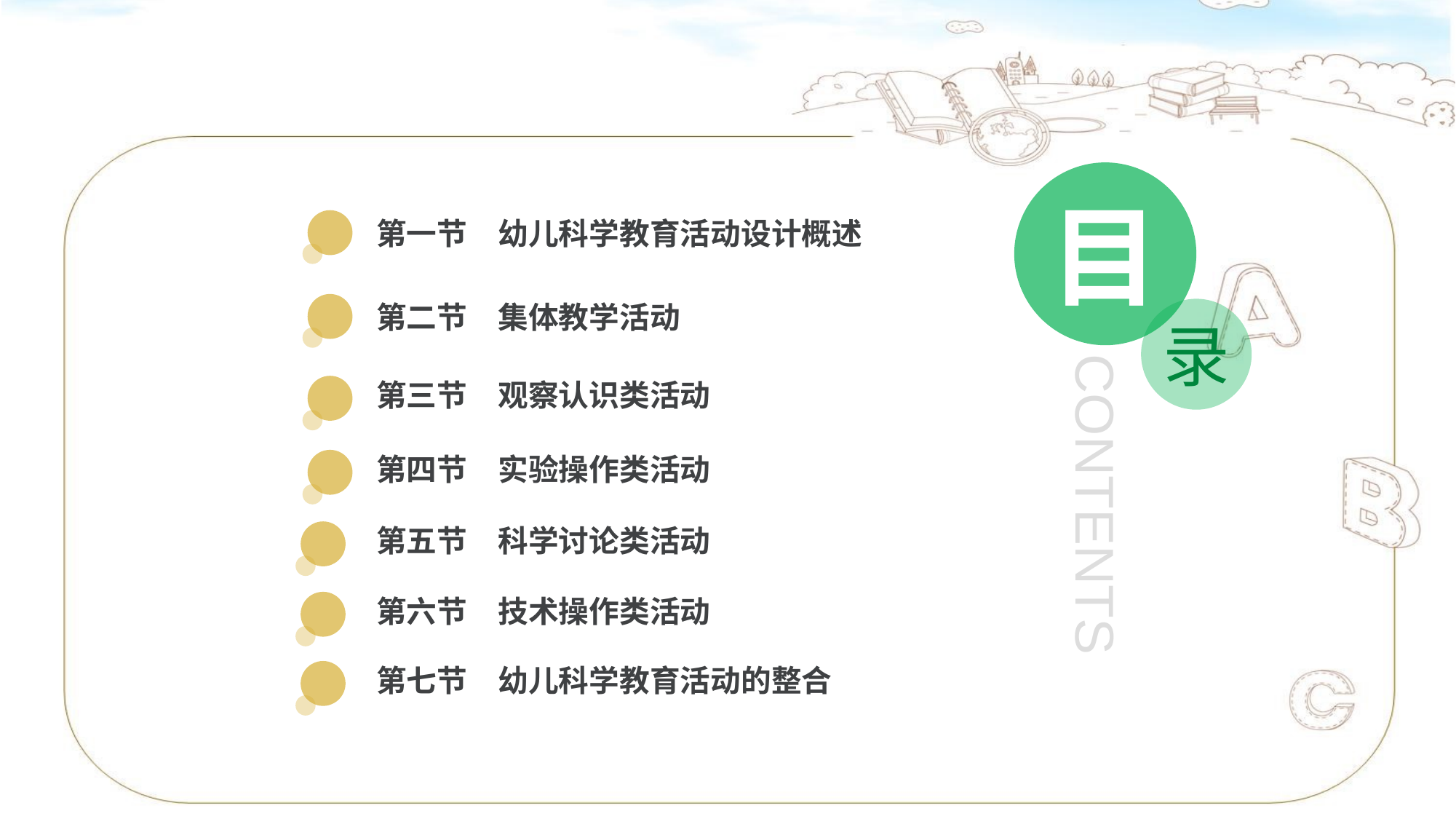

目
第一节　幼儿科学教育活动设计概述

第二节　集体教学活动

录

CONTENTS
第三节　观察认识类活动

第四节　实验操作类活动

第五节　科学讨论类活动

第六节　技术操作类活动

第七节　幼儿科学教育活动的整合